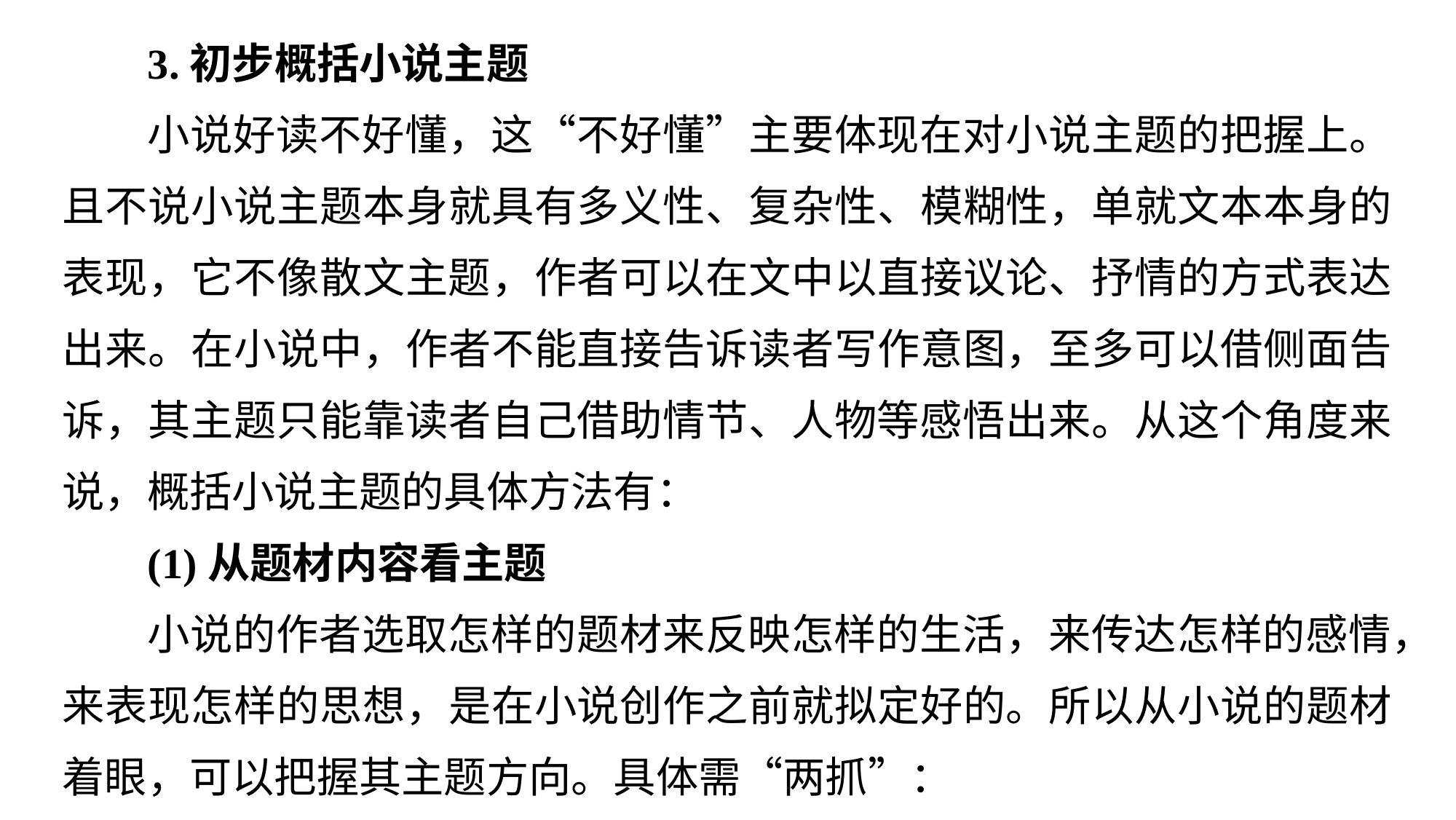

3.初步概括小说主题
小说好读不好懂，这“不好懂”主要体现在对小说主题的把握上。且不说小说主题本身就具有多义性、复杂性、模糊性，单就文本本身的表现，它不像散文主题，作者可以在文中以直接议论、抒情的方式表达出来。在小说中，作者不能直接告诉读者写作意图，至多可以借侧面告诉，其主题只能靠读者自己借助情节、人物等感悟出来。从这个角度来说，概括小说主题的具体方法有：
(1)从题材内容看主题
小说的作者选取怎样的题材来反映怎样的生活，来传达怎样的感情，来表现怎样的思想，是在小说创作之前就拟定好的。所以从小说的题材着眼，可以把握其主题方向。具体需“两抓”：